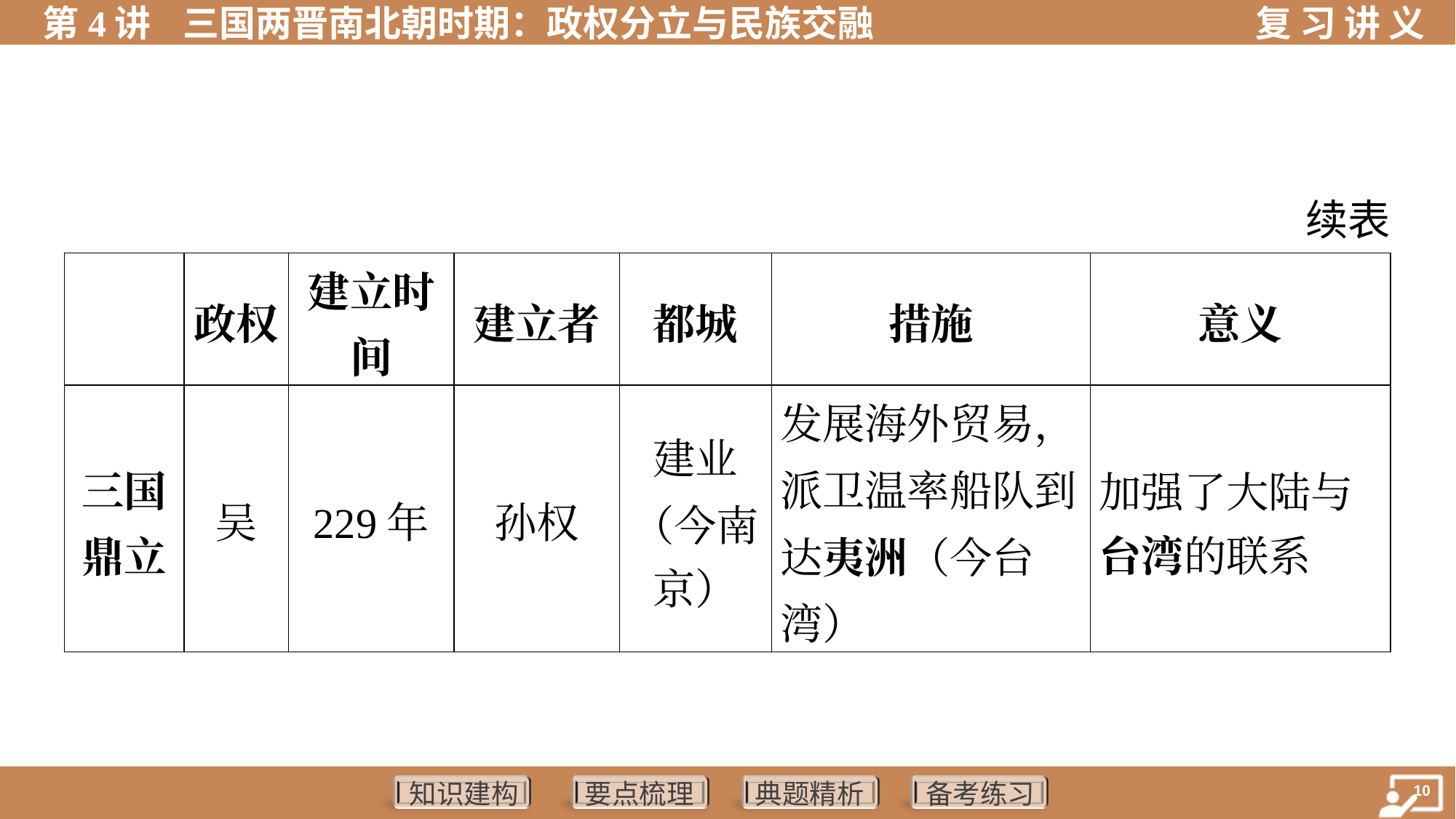

续表
|  | 政权 | 建立时 间 | 建立者 | 都城 | 措施 | 意义 |  |
| --- | --- | --- | --- | --- | --- | --- | --- |
| 三国 鼎立 | 吴 | 229年 | 孙权 | 建业 （今南 京） | 发展海外贸易， 派卫温率船队到 达夷洲（今台湾） | 加强了大陆与 台湾的联系 |  |